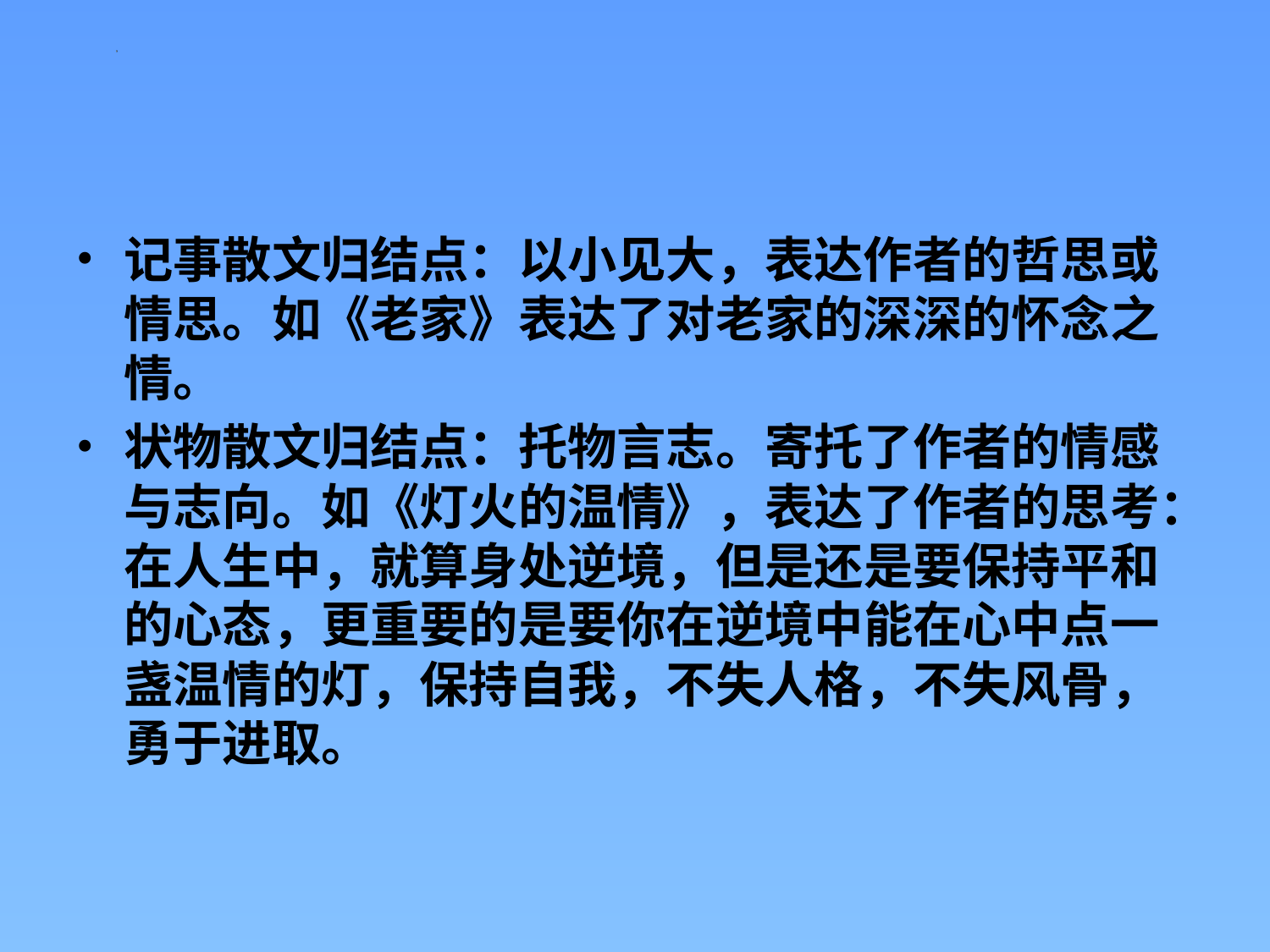

#
记事散文归结点：以小见大，表达作者的哲思或情思。如《老家》表达了对老家的深深的怀念之情。
状物散文归结点：托物言志。寄托了作者的情感与志向。如《灯火的温情》，表达了作者的思考：在人生中，就算身处逆境，但是还是要保持平和的心态，更重要的是要你在逆境中能在心中点一盏温情的灯，保持自我，不失人格，不失风骨，勇于进取。